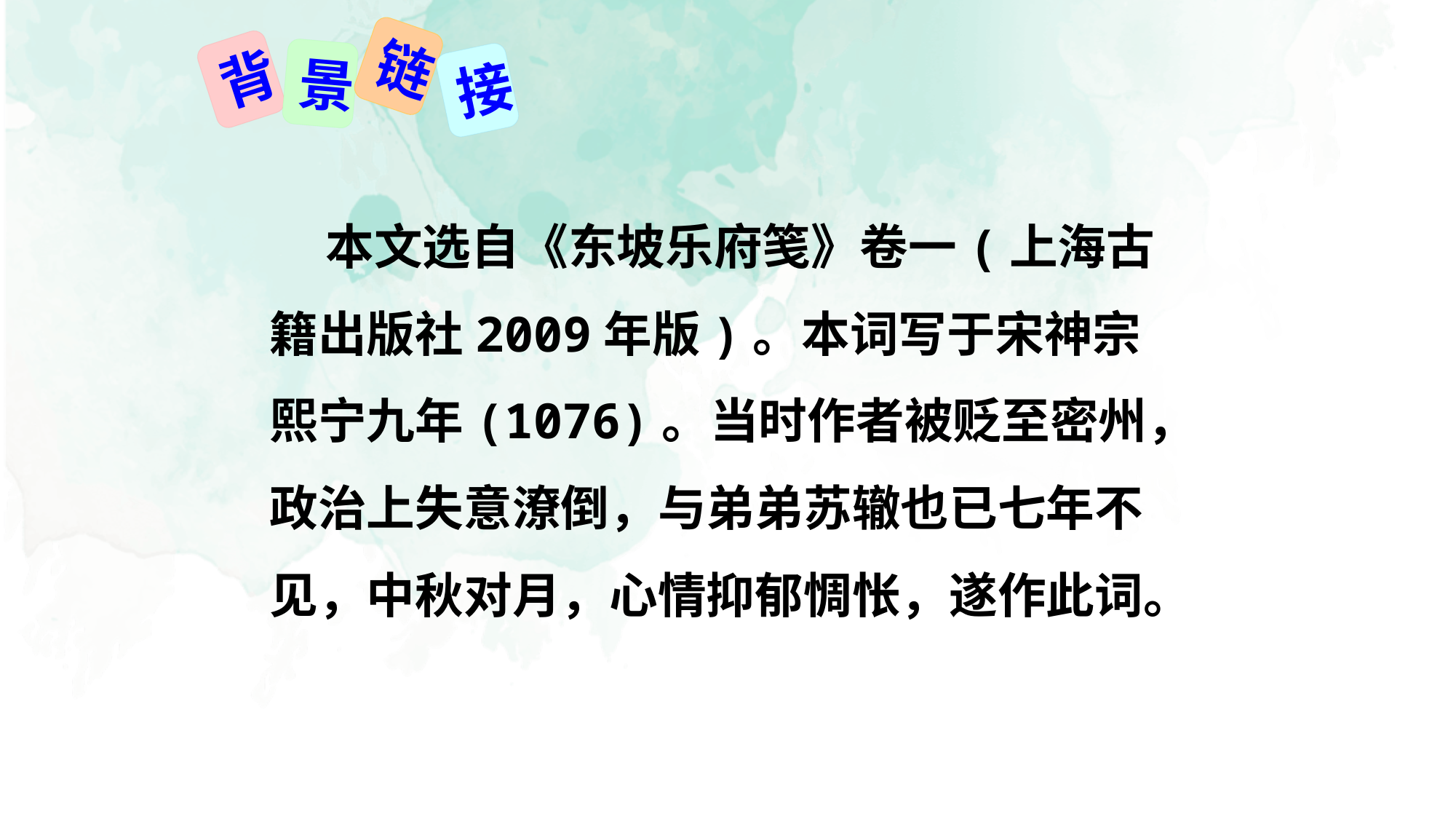

链
背
景
接
    本文选自《东坡乐府笺》卷一(上海古籍出版社2009年版)。本词写于宋神宗熙宁九年(1076)。当时作者被贬至密州，政治上失意潦倒，与弟弟苏辙也已七年不见，中秋对月，心情抑郁惆怅，遂作此词。
https://www.ypppt.com/